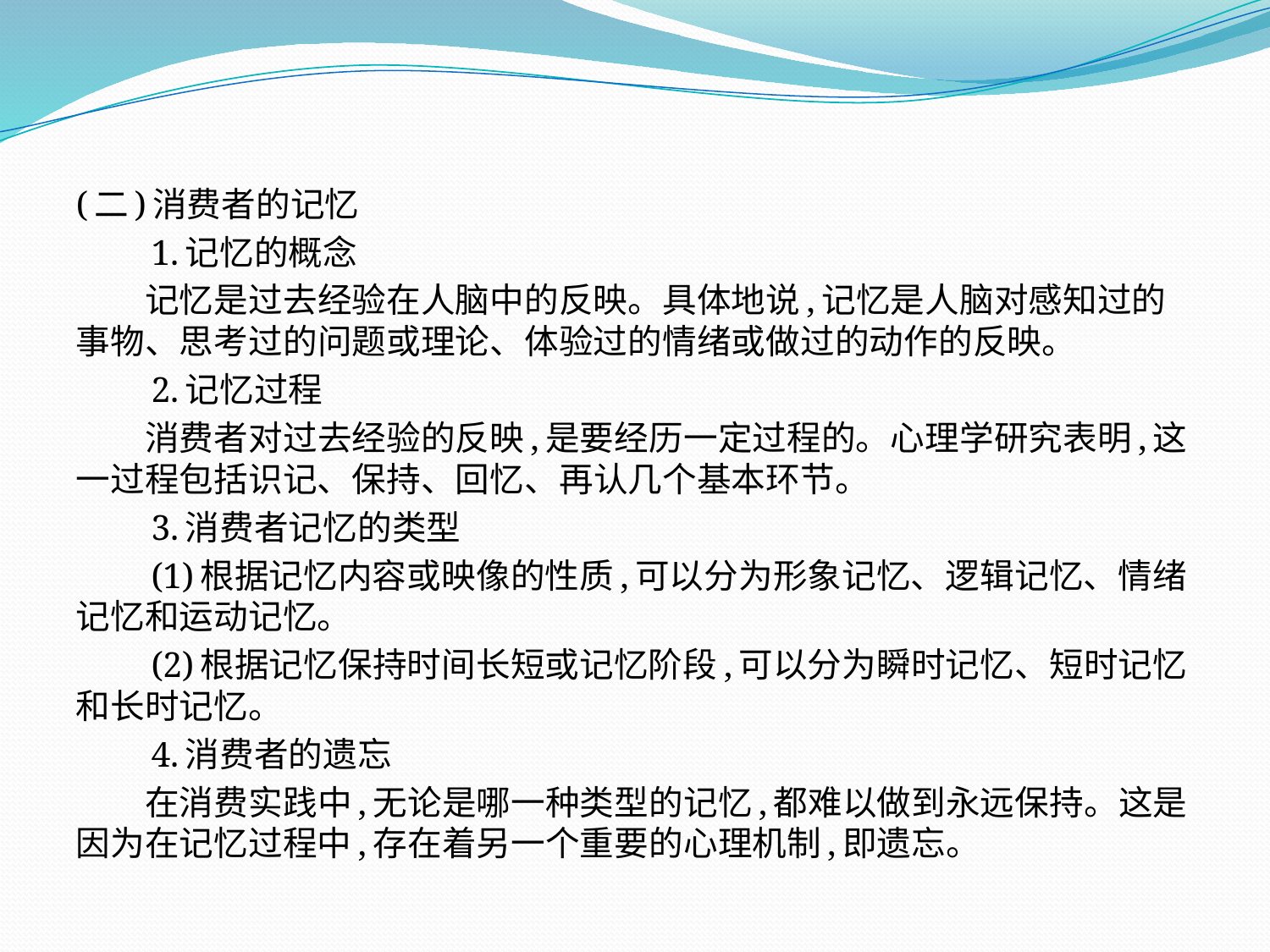

(二)消费者的记忆
　　1.记忆的概念
　　记忆是过去经验在人脑中的反映。具体地说,记忆是人脑对感知过的事物、思考过的问题或理论、体验过的情绪或做过的动作的反映。
　　2.记忆过程
　　消费者对过去经验的反映,是要经历一定过程的。心理学研究表明,这一过程包括识记、保持、回忆、再认几个基本环节。
　　3.消费者记忆的类型
　　(1)根据记忆内容或映像的性质,可以分为形象记忆、逻辑记忆、情绪记忆和运动记忆。
　　(2)根据记忆保持时间长短或记忆阶段,可以分为瞬时记忆、短时记忆和长时记忆。
　　4.消费者的遗忘
　　在消费实践中,无论是哪一种类型的记忆,都难以做到永远保持。这是因为在记忆过程中,存在着另一个重要的心理机制,即遗忘。